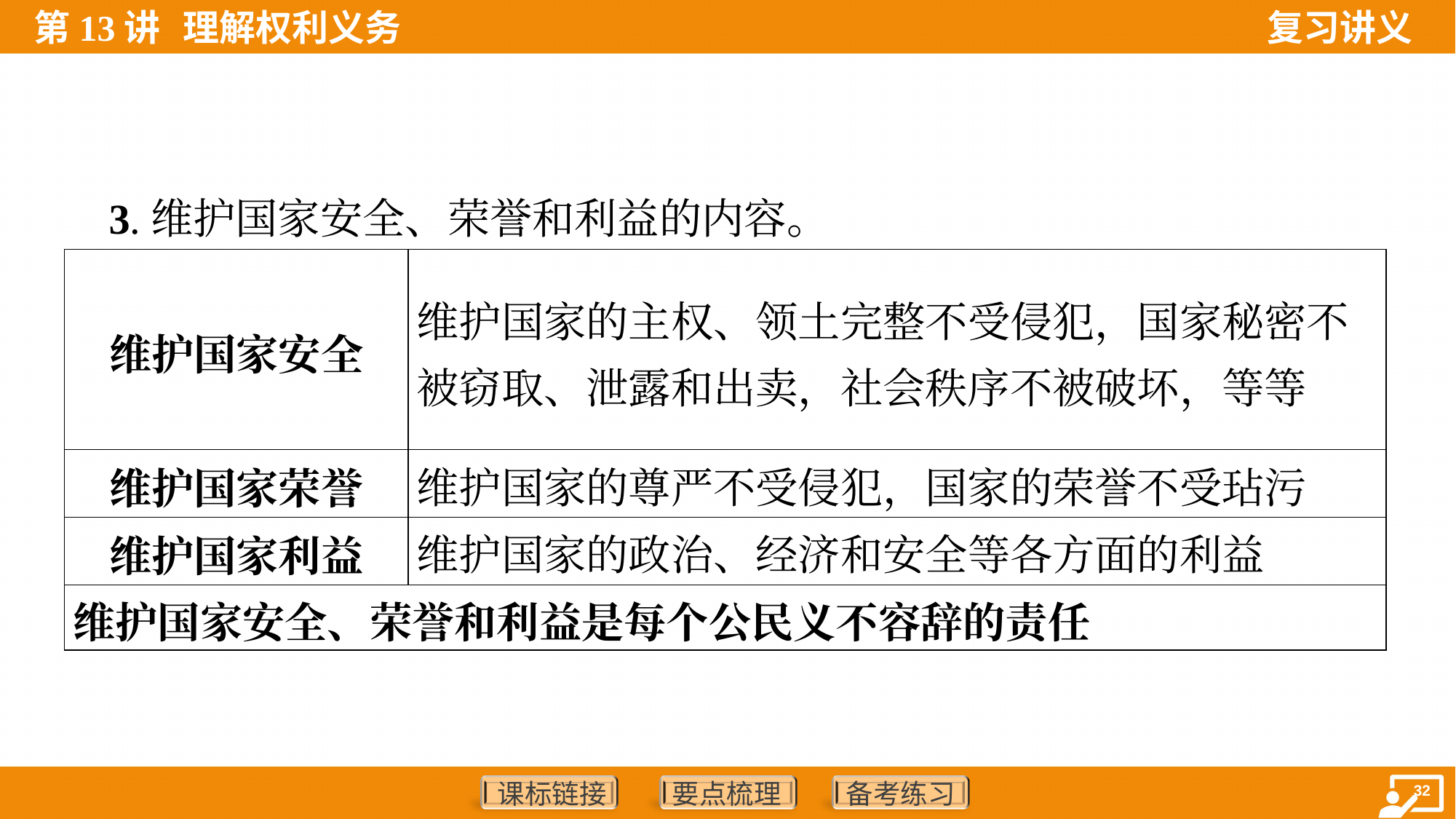

3.维护国家安全、荣誉和利益的内容。
| 维护国家安全 | 维护国家的主权、领土完整不受侵犯，国家秘密不被窃取、泄露和出卖，社会秩序不被破坏，等等 |
| --- | --- |
| 维护国家荣誉 | 维护国家的尊严不受侵犯，国家的荣誉不受玷污 |
| 维护国家利益 | 维护国家的政治、经济和安全等各方面的利益 |
| 维护国家安全、荣誉和利益是每个公民义不容辞的责任 |  |